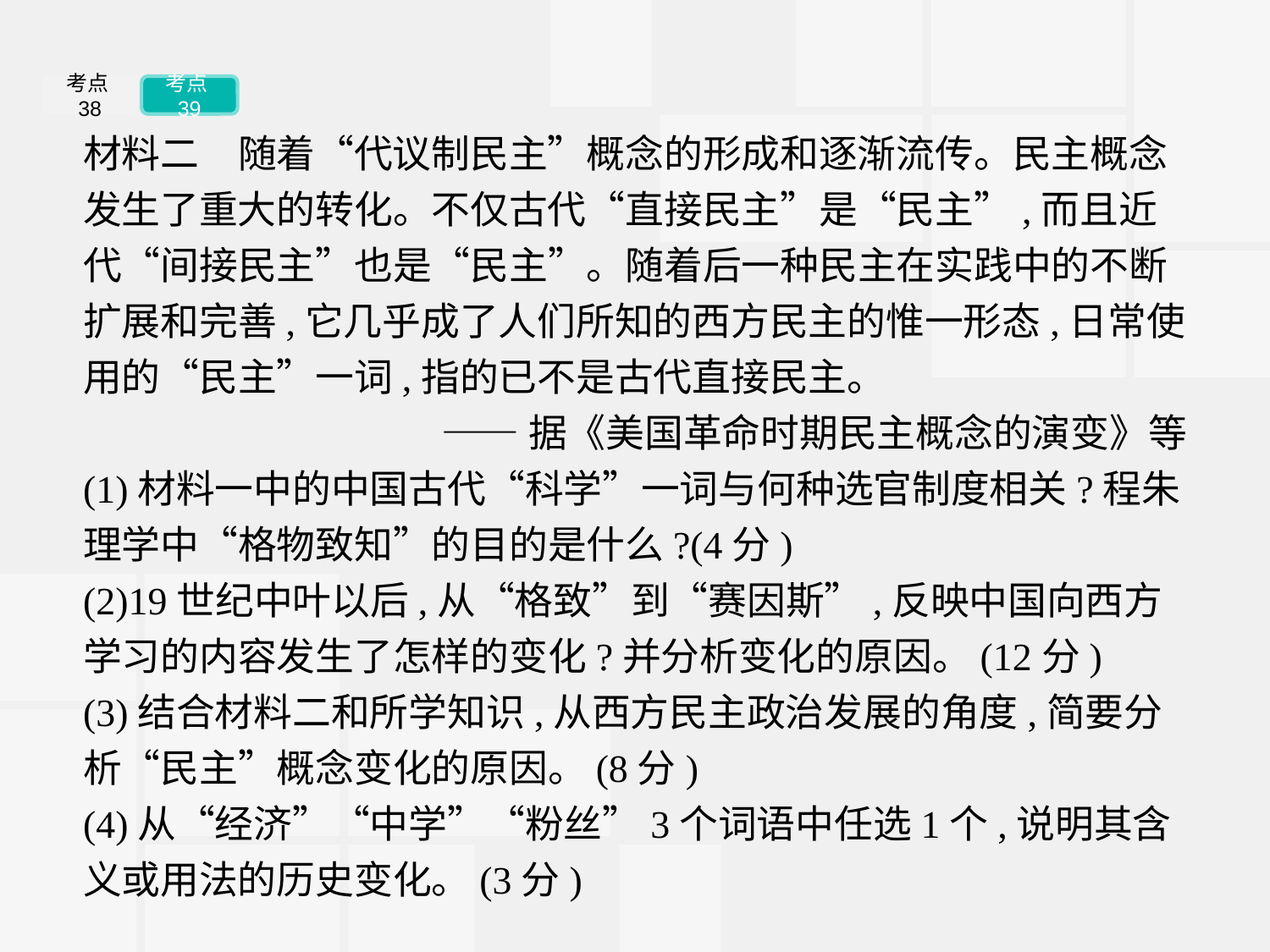

考点38
考点39
材料二　随着“代议制民主”概念的形成和逐渐流传。民主概念发生了重大的转化。不仅古代“直接民主”是“民主”,而且近代“间接民主”也是“民主”。随着后一种民主在实践中的不断扩展和完善,它几乎成了人们所知的西方民主的惟一形态,日常使用的“民主”一词,指的已不是古代直接民主。
——据《美国革命时期民主概念的演变》等
(1)材料一中的中国古代“科学”一词与何种选官制度相关?程朱理学中“格物致知”的目的是什么?(4分)
(2)19世纪中叶以后,从“格致”到“赛因斯”,反映中国向西方学习的内容发生了怎样的变化?并分析变化的原因。(12分)
(3)结合材料二和所学知识,从西方民主政治发展的角度,简要分析“民主”概念变化的原因。(8分)
(4)从“经济”“中学”“粉丝”3个词语中任选1个,说明其含义或用法的历史变化。(3分)